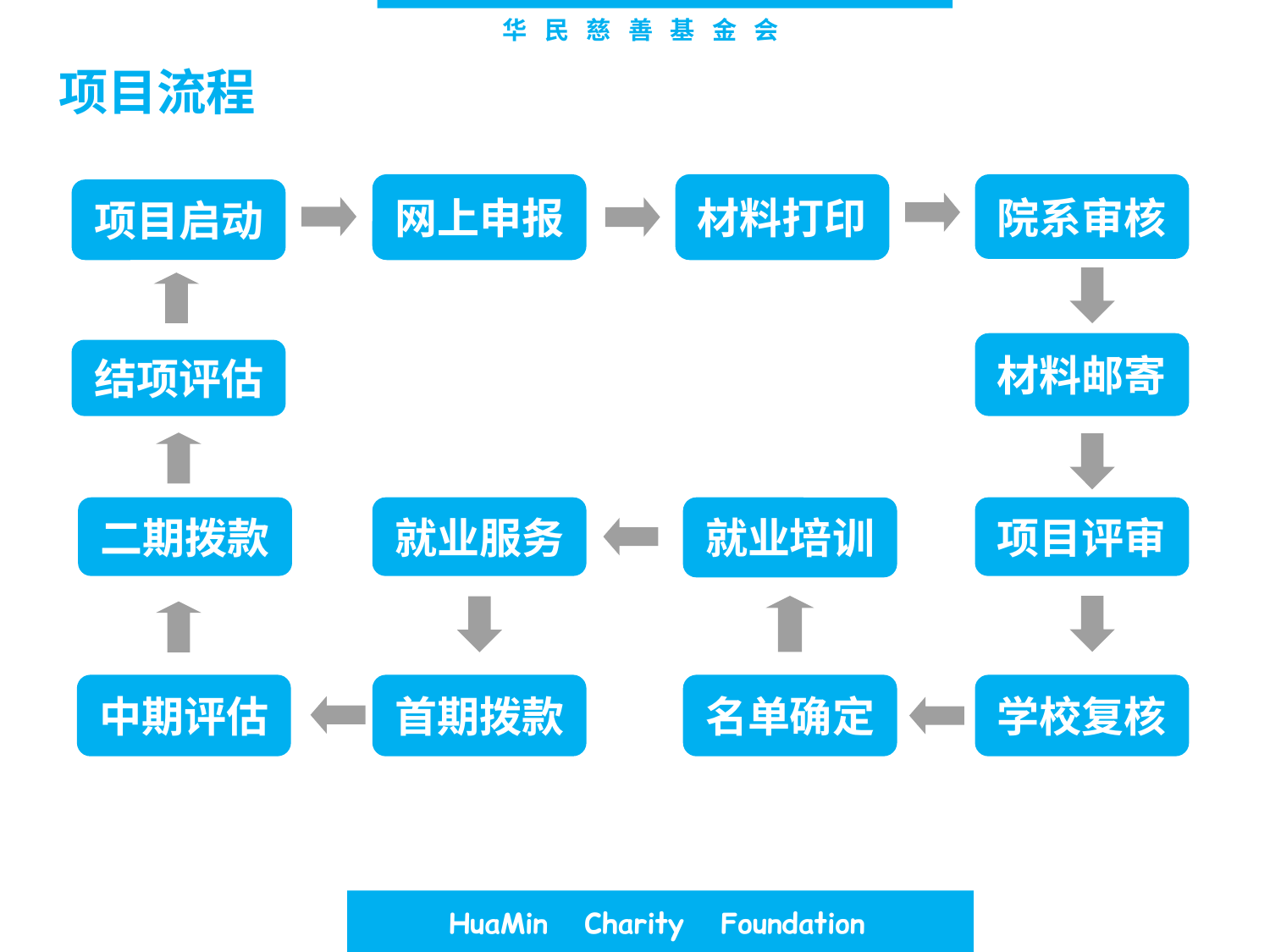

# 华   民   慈   善   基   金   会

项目流程
网上申报
材料打印
院系审核
项目启动

材料邮寄
结项评估

二期拨款
就业服务
就业培训
项目评审

中期评估
首期拨款
名单确定
学校复核

 HuaMin   Charity   Foundation